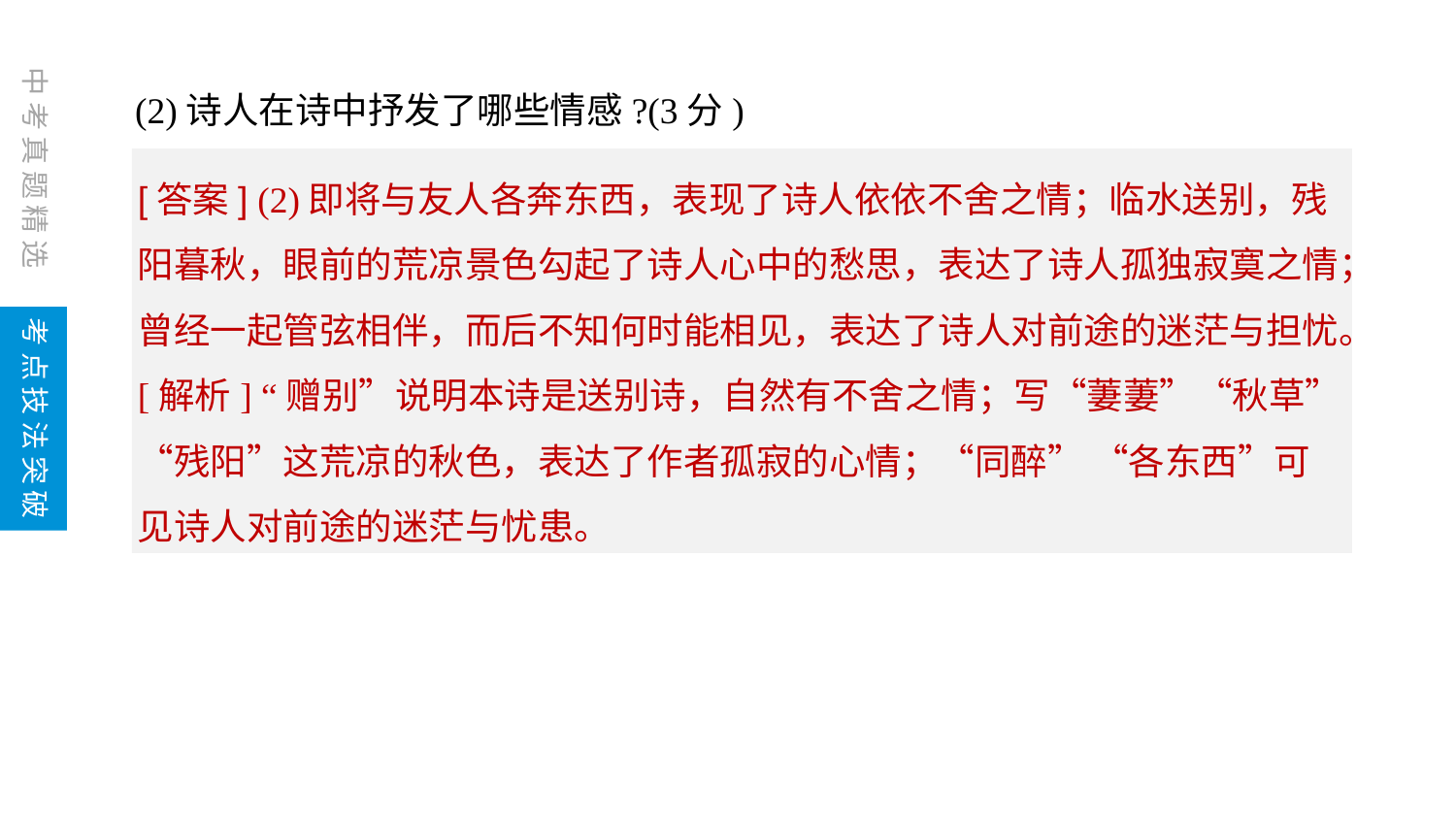

(2)诗人在诗中抒发了哪些情感?(3分)
[答案] (2)即将与友人各奔东西，表现了诗人依依不舍之情；临水送别，残阳暮秋，眼前的荒凉景色勾起了诗人心中的愁思，表达了诗人孤独寂寞之情；曾经一起管弦相伴，而后不知何时能相见，表达了诗人对前途的迷茫与担忧。
[解析] “赠别”说明本诗是送别诗，自然有不舍之情；写“萋萋”“秋草”“残阳”这荒凉的秋色，表达了作者孤寂的心情；“同醉” “各东西”可见诗人对前途的迷茫与忧患。